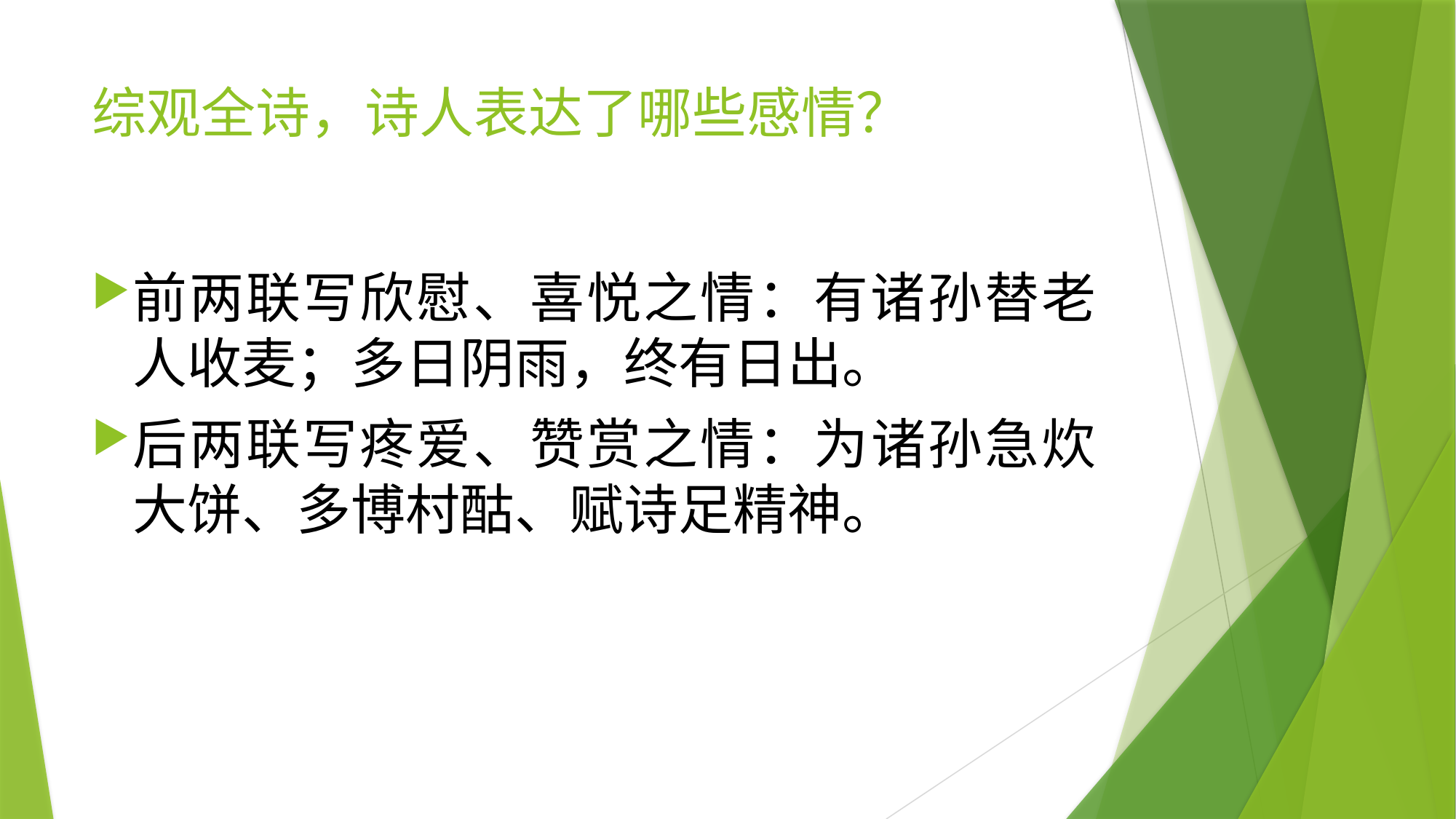

# 综观全诗，诗人表达了哪些感情？
前两联写欣慰、喜悦之情：有诸孙替老人收麦；多日阴雨，终有日出。
后两联写疼爱、赞赏之情：为诸孙急炊大饼、多博村酤、赋诗足精神。